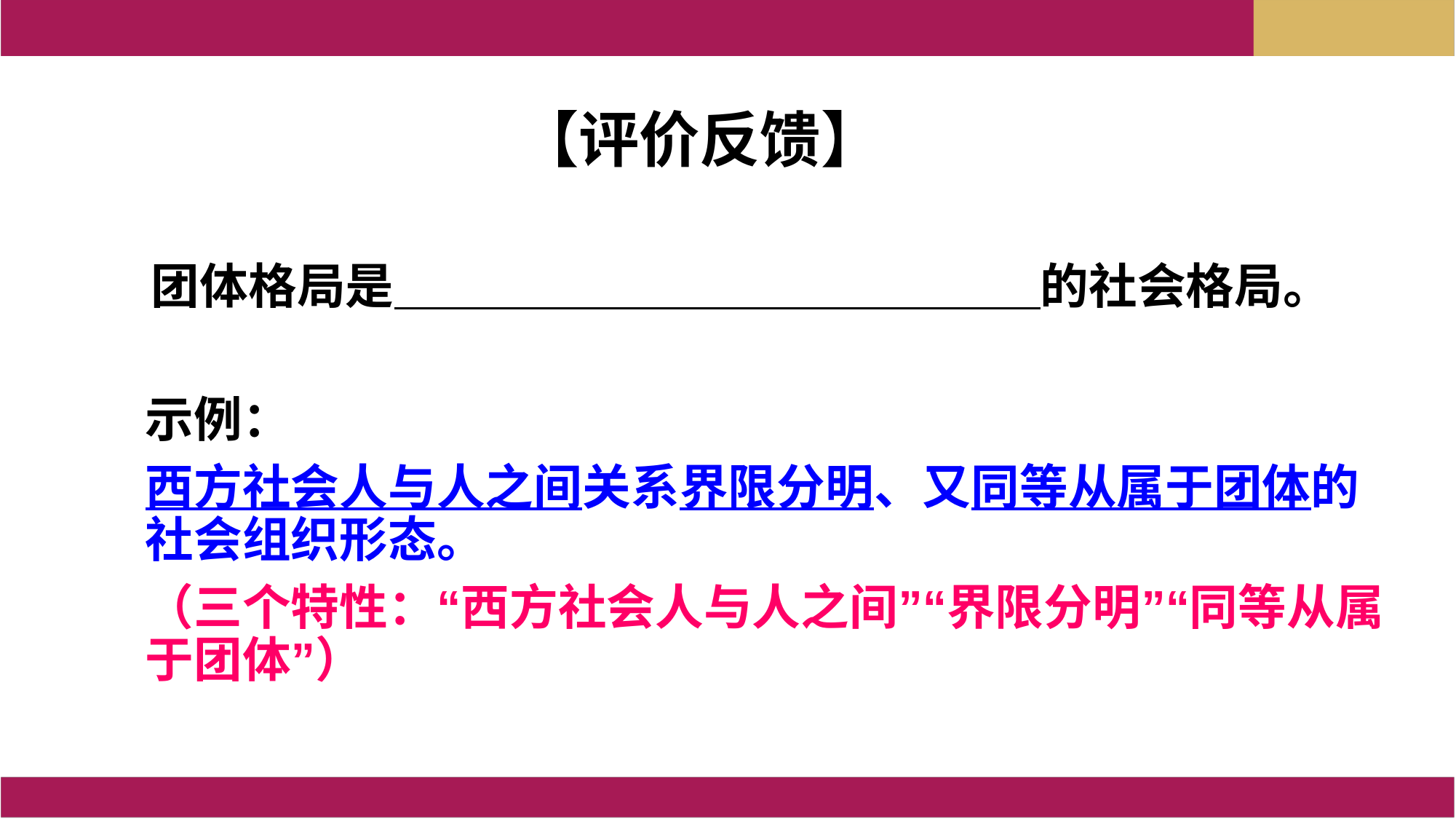

【评价反馈】
团体格局是                                                的社会格局。

示例：
西方社会人与人之间关系界限分明、又同等从属于团体的社会组织形态。
（三个特性：“西方社会人与人之间”“界限分明”“同等从属于团体”）